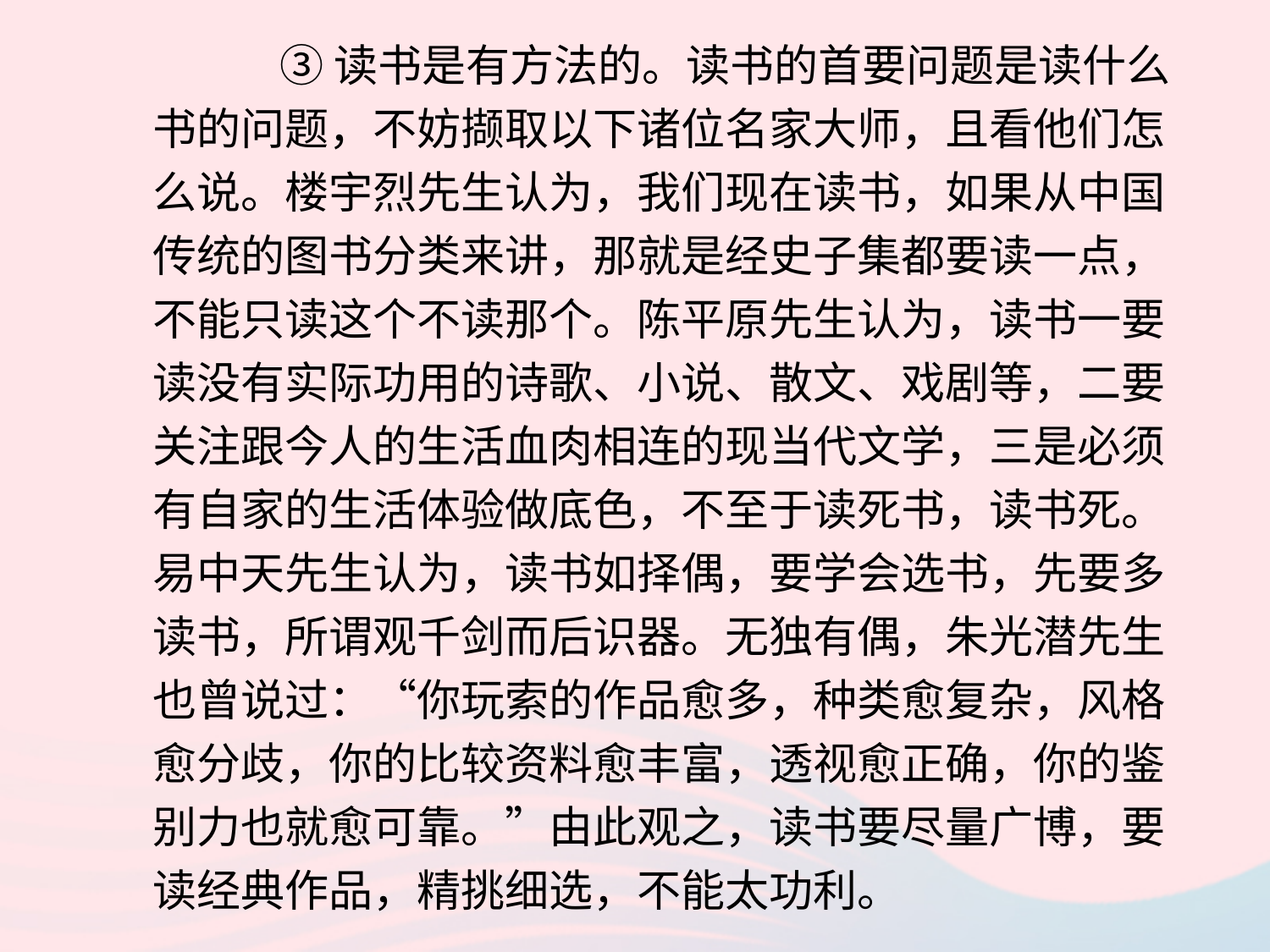

③读书是有方法的。读书的首要问题是读什么书的问题，不妨撷取以下诸位名家大师，且看他们怎么说。楼宇烈先生认为，我们现在读书，如果从中国传统的图书分类来讲，那就是经史子集都要读一点，不能只读这个不读那个。陈平原先生认为，读书一要读没有实际功用的诗歌、小说、散文、戏剧等，二要关注跟今人的生活血肉相连的现当代文学，三是必须有自家的生活体验做底色，不至于读死书，读书死。易中天先生认为，读书如择偶，要学会选书，先要多读书，所谓观千剑而后识器。无独有偶，朱光潜先生也曾说过：“你玩索的作品愈多，种类愈复杂，风格愈分歧，你的比较资料愈丰富，透视愈正确，你的鉴别力也就愈可靠。”由此观之，读书要尽量广博，要读经典作品，精挑细选，不能太功利。